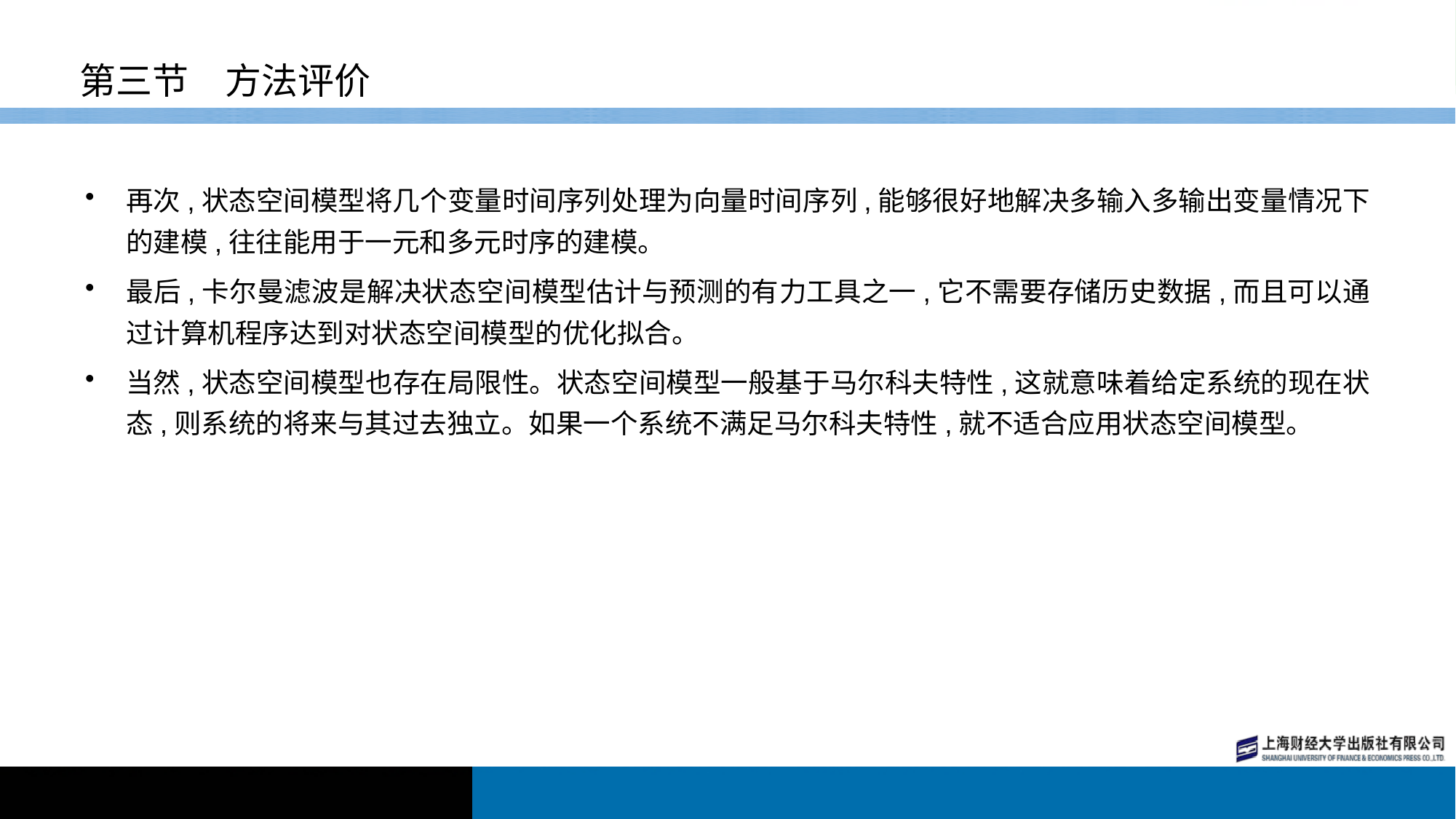

# 第三节　方法评价
再次,状态空间模型将几个变量时间序列处理为向量时间序列,能够很好地解决多输入多输出变量情况下的建模,往往能用于一元和多元时序的建模。
最后,卡尔曼滤波是解决状态空间模型估计与预测的有力工具之一,它不需要存储历史数据,而且可以通过计算机程序达到对状态空间模型的优化拟合。
当然,状态空间模型也存在局限性。状态空间模型一般基于马尔科夫特性,这就意味着给定系统的现在状态,则系统的将来与其过去独立。如果一个系统不满足马尔科夫特性,就不适合应用状态空间模型。

13